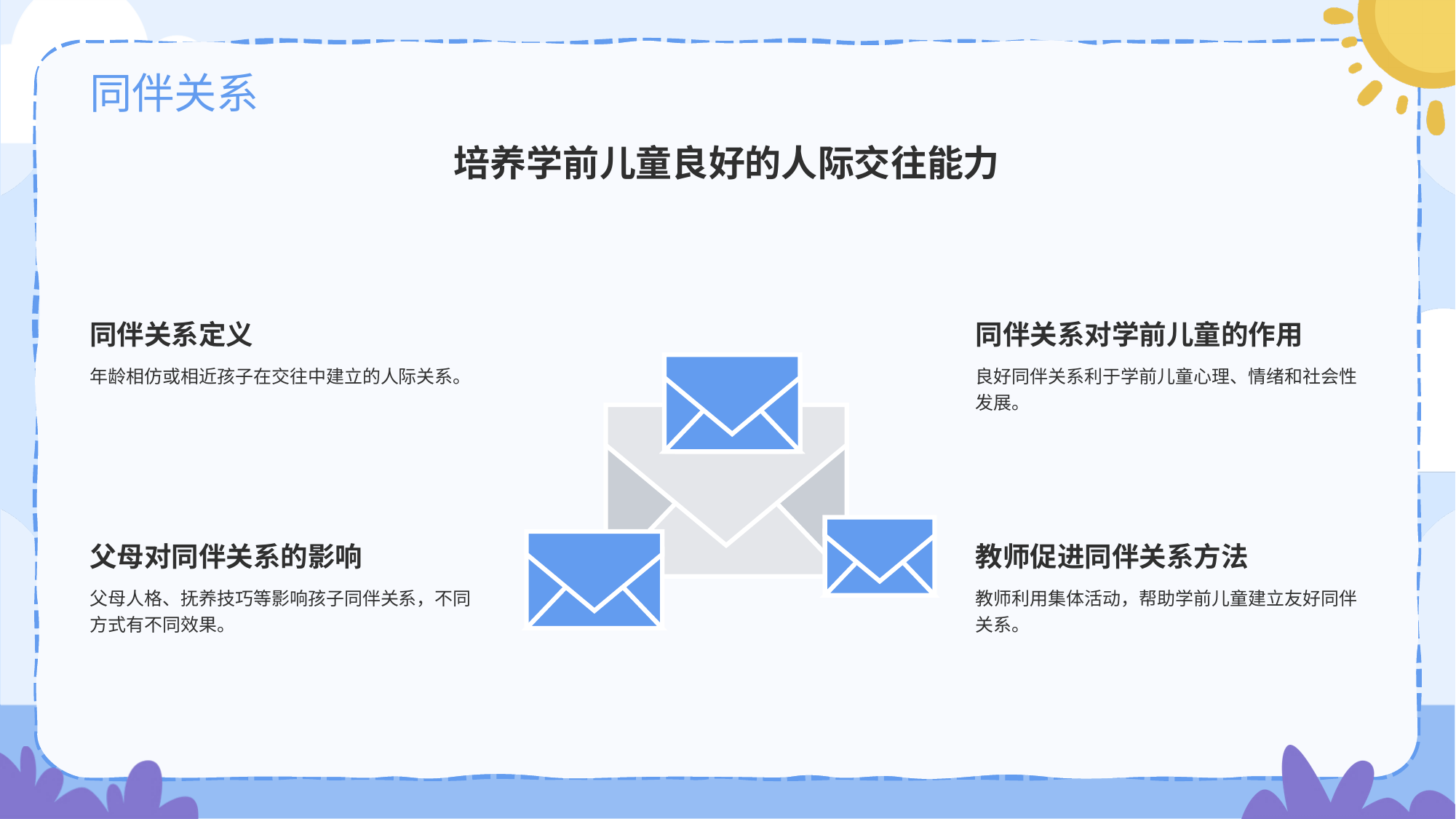

# 同伴关系
培养学前儿童良好的人际交往能力
同伴关系定义
年龄相仿或相近孩子在交往中建立的人际关系。
同伴关系对学前儿童的作用
良好同伴关系利于学前儿童心理、情绪和社会性发展。

父母对同伴关系的影响
父母人格、抚养技巧等影响孩子同伴关系，不同方式有不同效果。
教师促进同伴关系方法
教师利用集体活动，帮助学前儿童建立友好同伴关系。